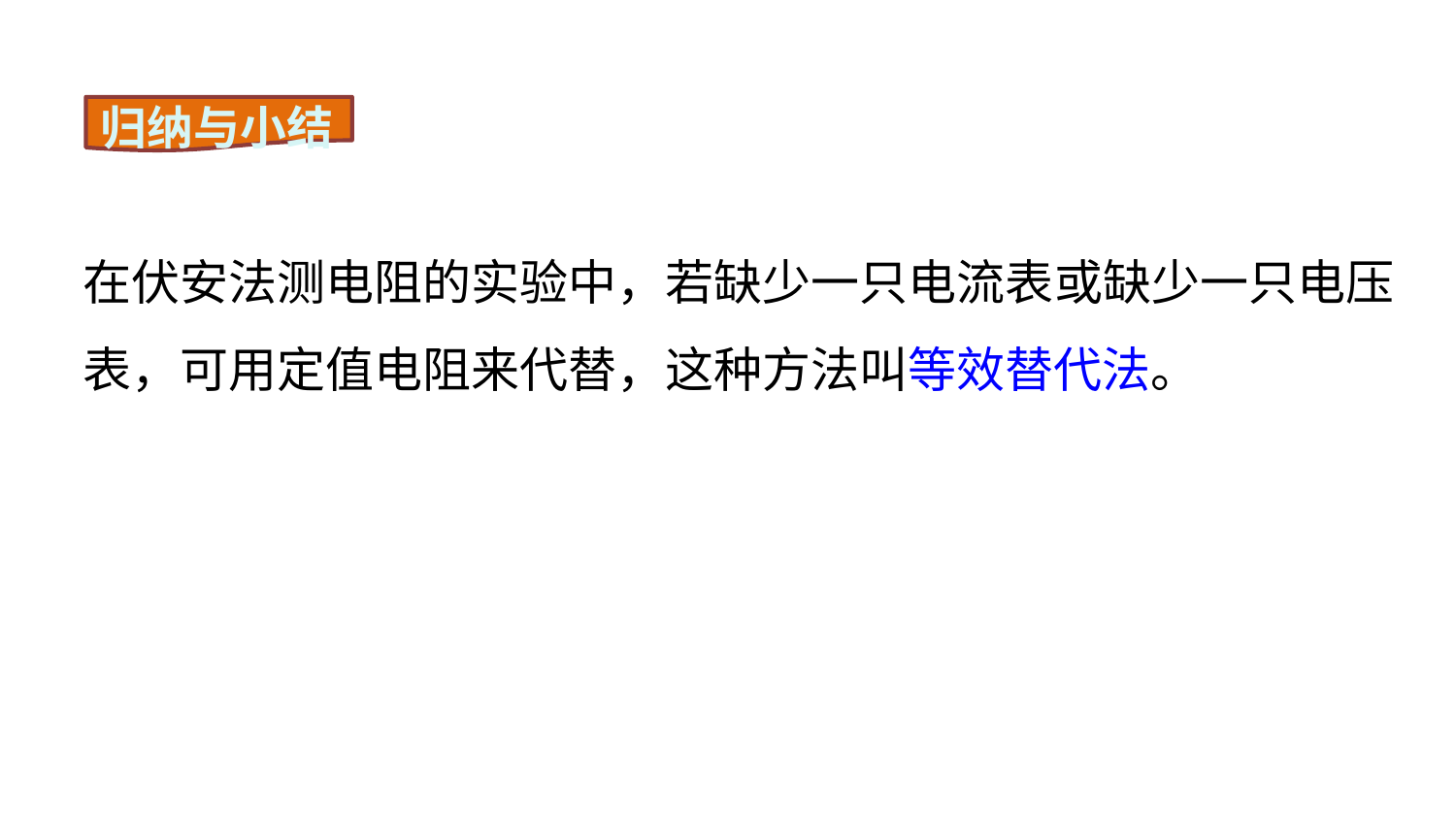

归纳与小结

在伏安法测电阻的实验中，若缺少一只电流表或缺少一只电压表，可用定值电阻来代替，这种方法叫等效替代法。